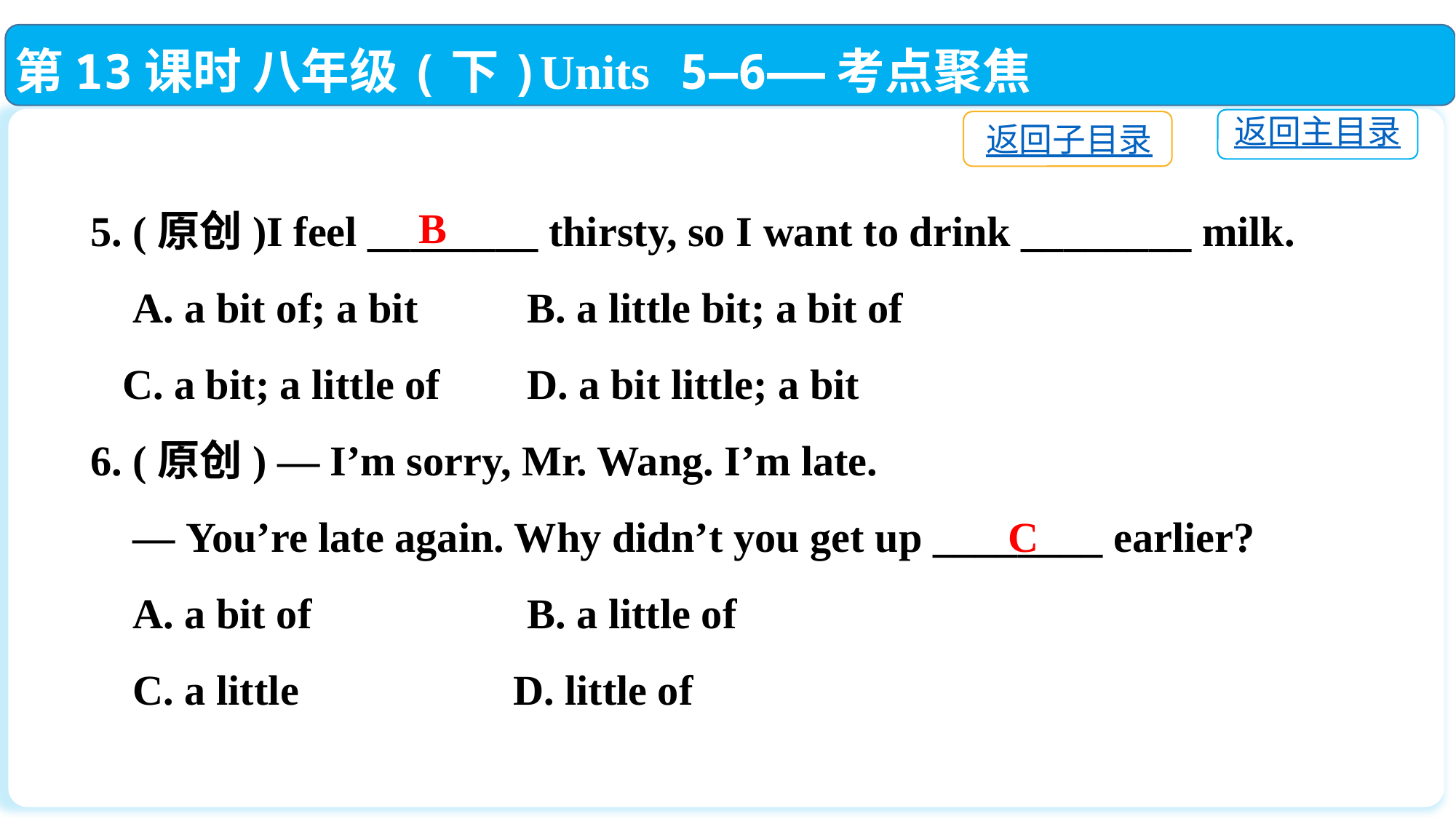

第13课时 八年级(下)Units 5—6——考点聚焦

返回主目录

返回子目录
5. (原创)I feel ________ thirsty, so I want to drink ________ milk.
    A. a bit of; a bit	B. a little bit; a bit of
   C. a bit; a little of 	D. a bit little; a bit
6. (原创) — I’m sorry, Mr. Wang. I’m late.
    — You’re late again. Why didn’t you get up ________ earlier?
    A. a bit of　　　       B. a little of
    C. a little 	         D. little of
B
C